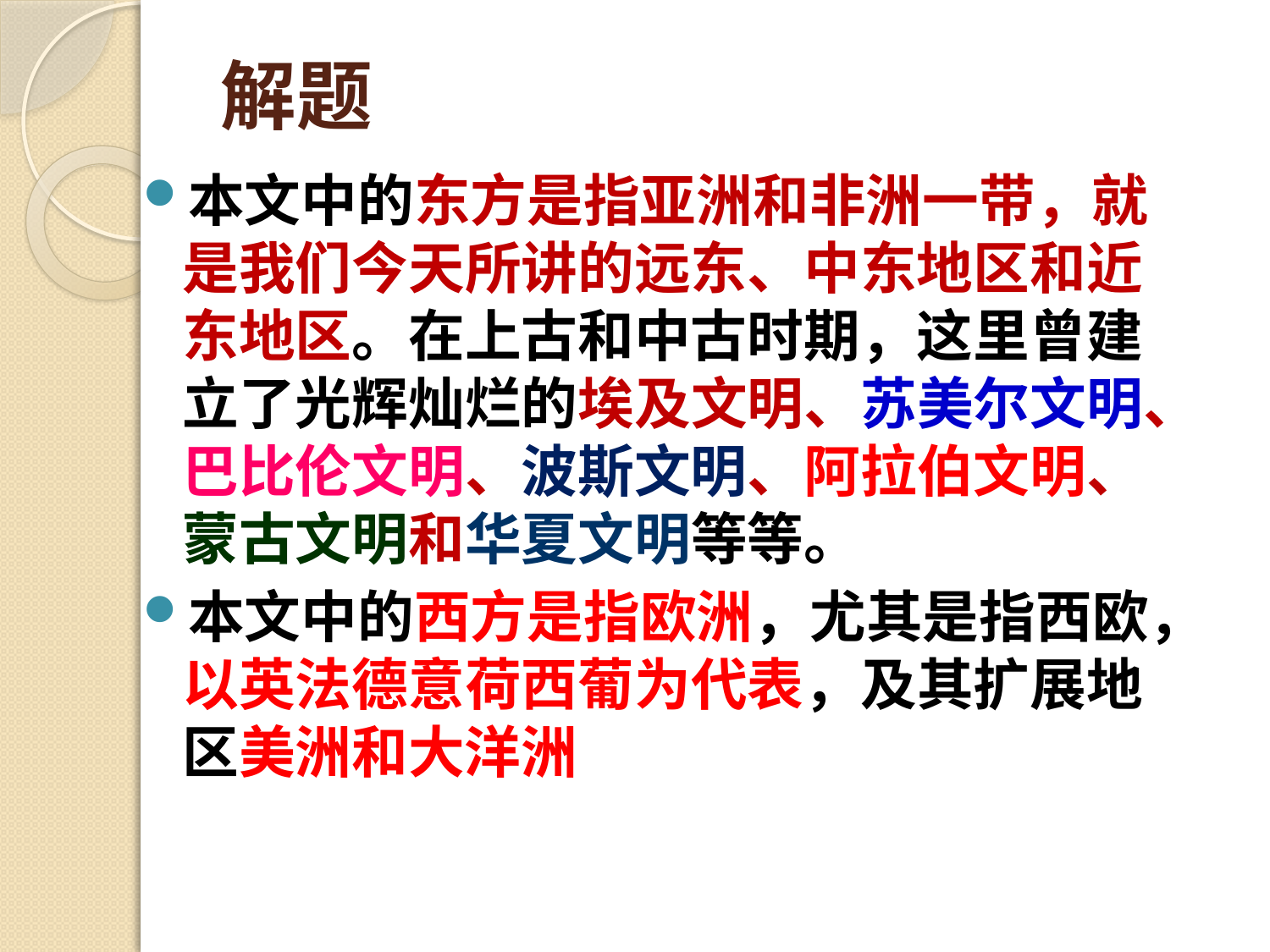

# 解题
本文中的东方是指亚洲和非洲一带，就是我们今天所讲的远东、中东地区和近东地区。在上古和中古时期，这里曾建立了光辉灿烂的埃及文明、苏美尔文明、巴比伦文明、波斯文明、阿拉伯文明、蒙古文明和华夏文明等等。
本文中的西方是指欧洲，尤其是指西欧，以英法德意荷西葡为代表，及其扩展地区美洲和大洋洲